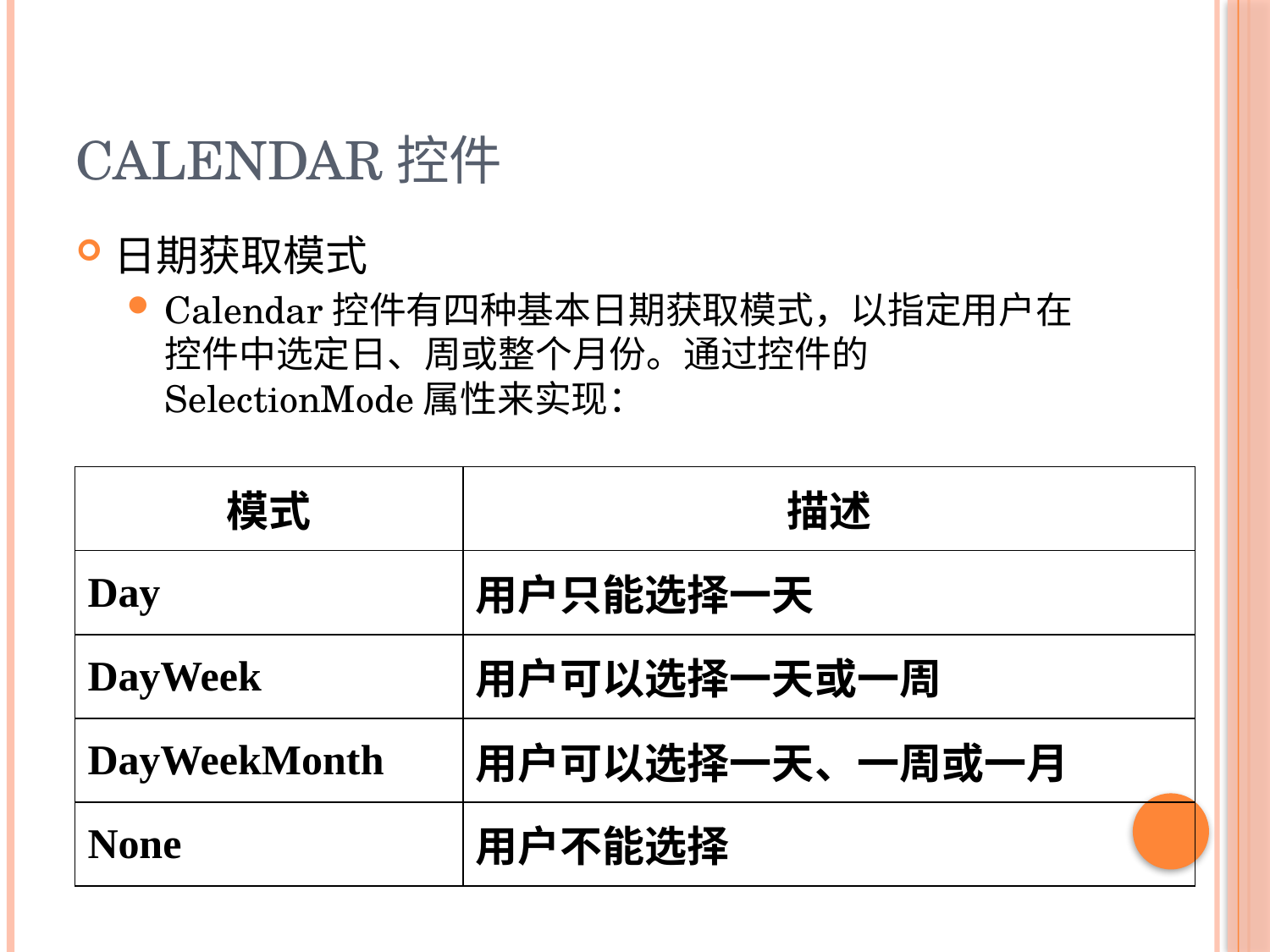

# Calendar控件
日期获取模式
Calendar控件有四种基本日期获取模式，以指定用户在控件中选定日、周或整个月份。通过控件的SelectionMode属性来实现：
| 模式 | 描述 |
| --- | --- |
| Day | 用户只能选择一天 |
| DayWeek | 用户可以选择一天或一周 |
| DayWeekMonth | 用户可以选择一天、一周或一月 |
| None | 用户不能选择 |
67